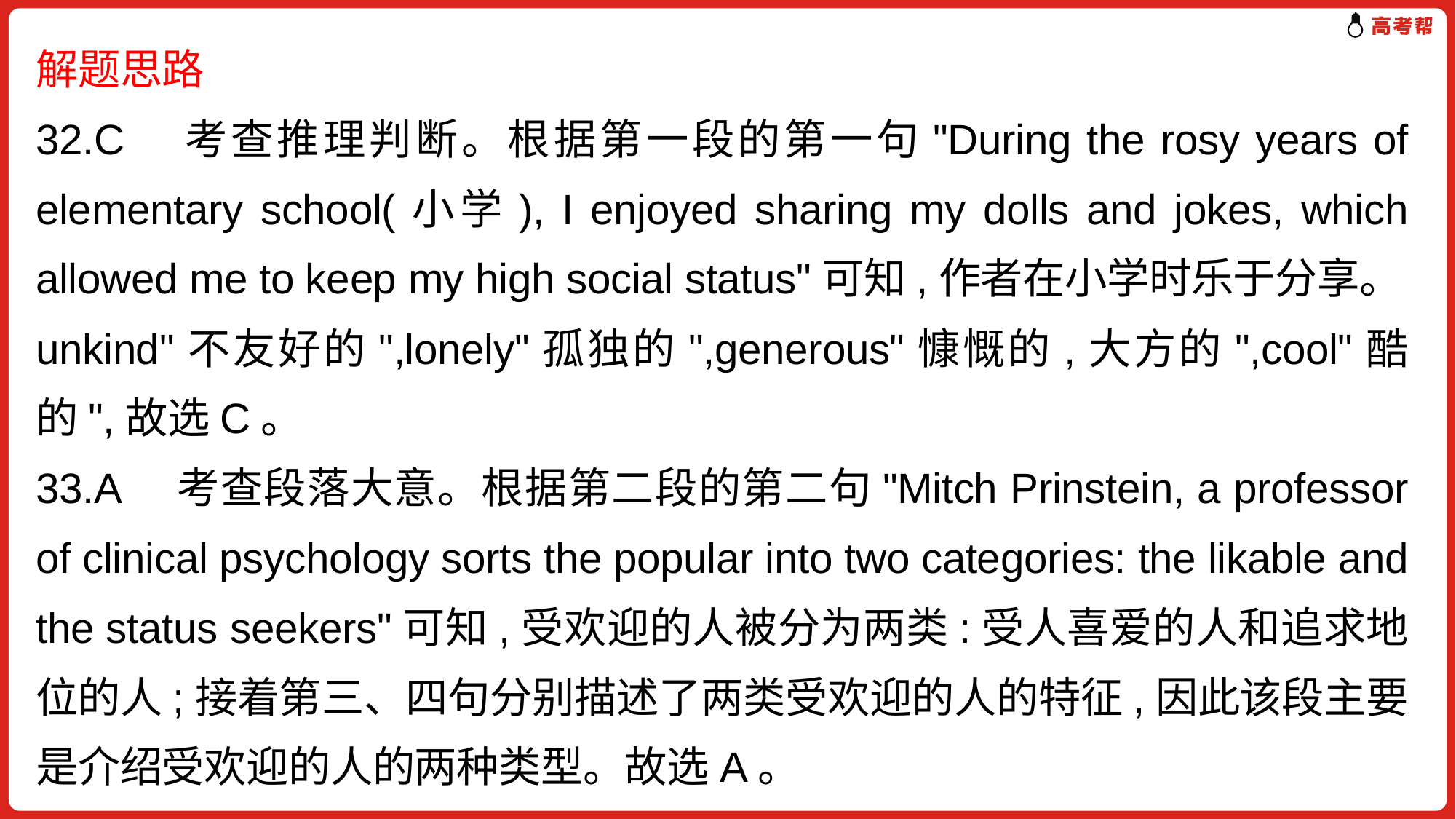

解题思路
32.C　考查推理判断。根据第一段的第一句"During the rosy years of elementary school(小学), I enjoyed sharing my dolls and jokes, which allowed me to keep my high social status"可知,作者在小学时乐于分享。unkind"不友好的",lonely"孤独的",generous"慷慨的,大方的",cool"酷的",故选C。
33.A　考查段落大意。根据第二段的第二句"Mitch Prinstein, a professor of clinical psychology sorts the popular into two categories: the likable and the status seekers"可知,受欢迎的人被分为两类:受人喜爱的人和追求地位的人;接着第三、四句分别描述了两类受欢迎的人的特征,因此该段主要是介绍受欢迎的人的两种类型。故选A。